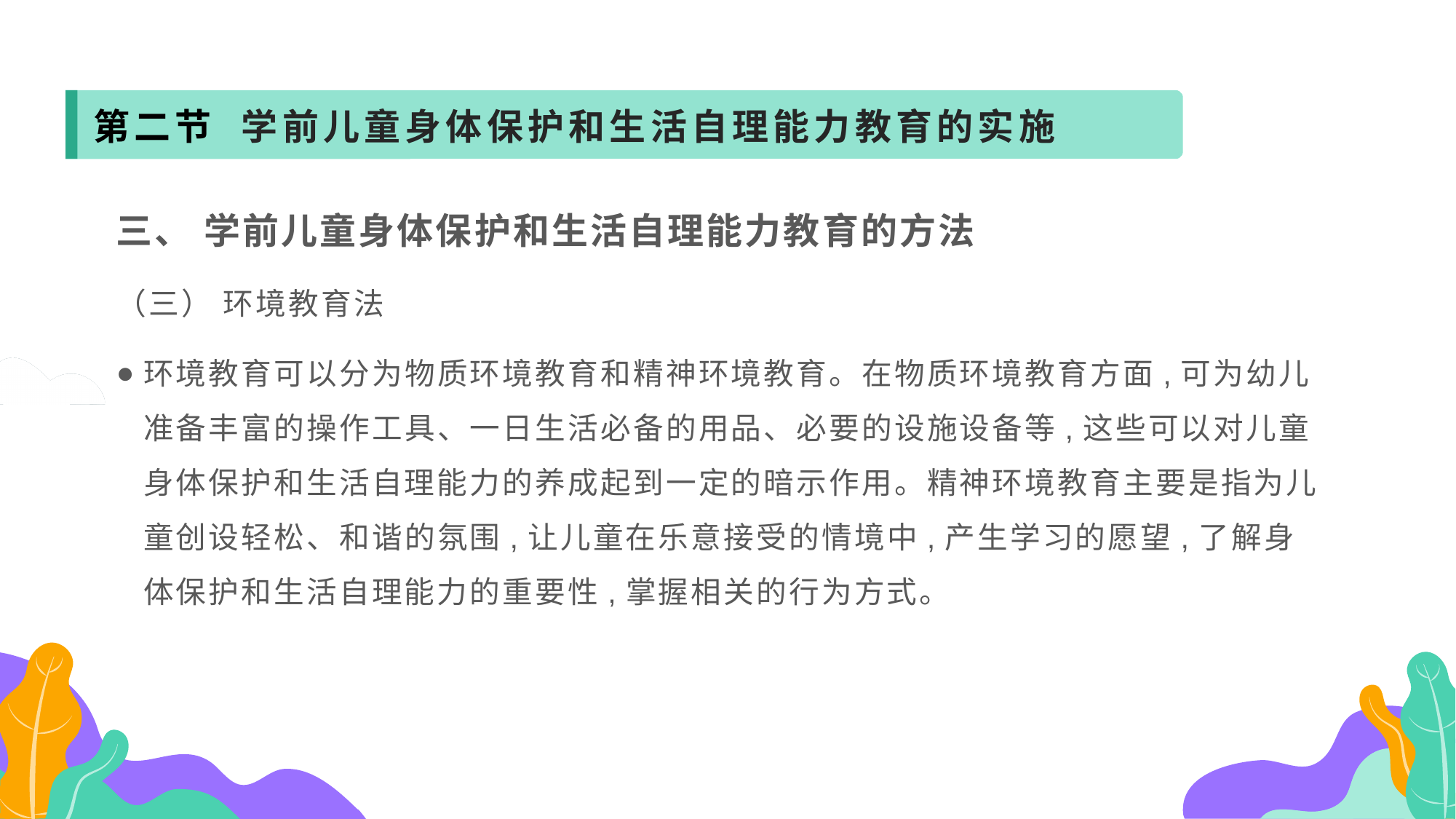

第二节  学前儿童身体保护和生活自理能力教育的实施
三、 学前儿童身体保护和生活自理能力教育的方法
（三） 环境教育法
环境教育可以分为物质环境教育和精神环境教育。在物质环境教育方面,可为幼儿准备丰富的操作工具、一日生活必备的用品、必要的设施设备等,这些可以对儿童身体保护和生活自理能力的养成起到一定的暗示作用。精神环境教育主要是指为儿童创设轻松、和谐的氛围,让儿童在乐意接受的情境中,产生学习的愿望,了解身体保护和生活自理能力的重要性,掌握相关的行为方式。